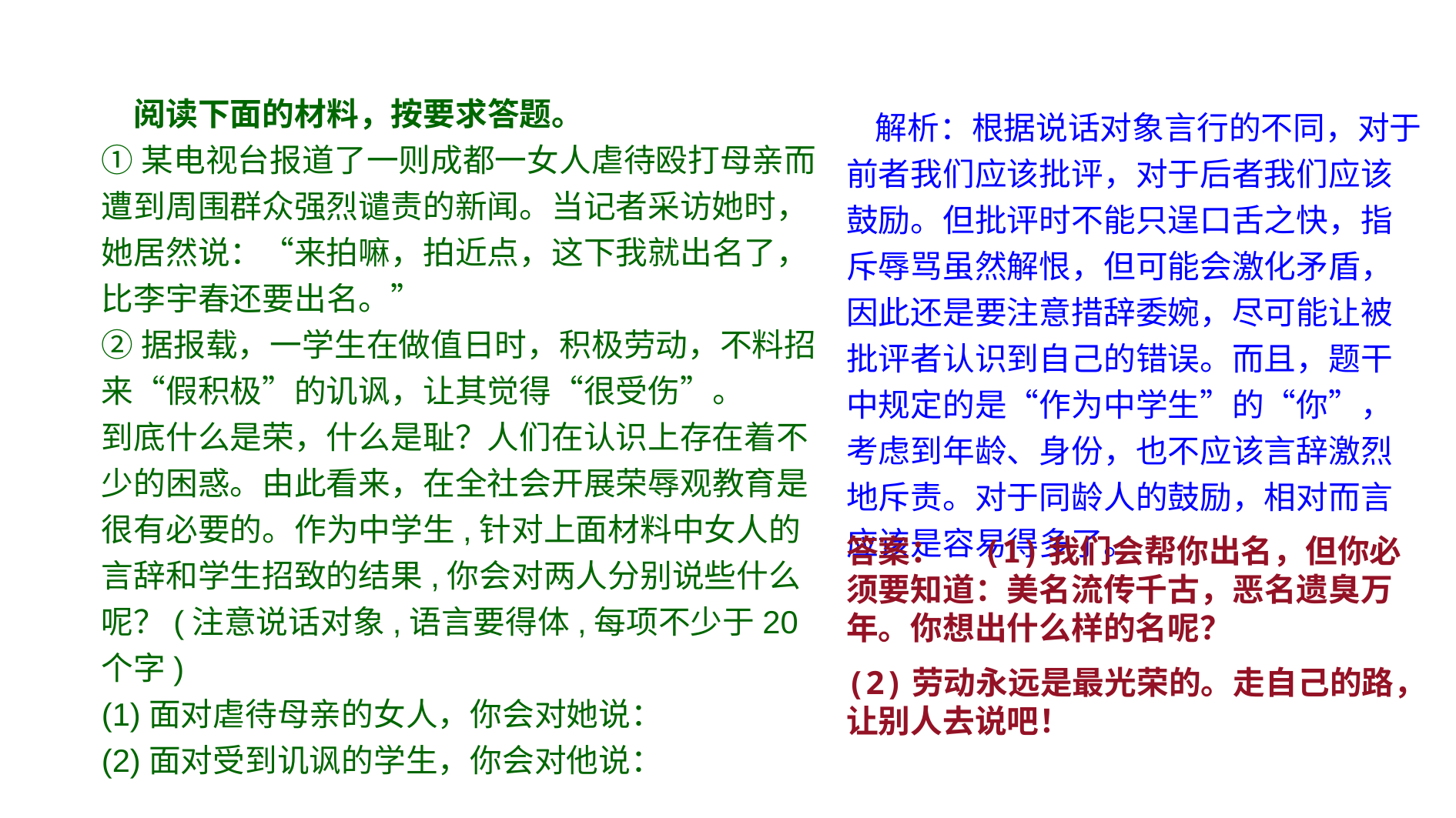

阅读下面的材料，按要求答题。
①某电视台报道了一则成都一女人虐待殴打母亲而遭到周围群众强烈谴责的新闻。当记者采访她时，她居然说：“来拍嘛，拍近点，这下我就出名了，比李宇春还要出名。”
②据报载，一学生在做值日时，积极劳动，不料招来“假积极”的讥讽，让其觉得“很受伤”。
到底什么是荣，什么是耻？人们在认识上存在着不少的困惑。由此看来，在全社会开展荣辱观教育是很有必要的。作为中学生,针对上面材料中女人的言辞和学生招致的结果,你会对两人分别说些什么呢？(注意说话对象,语言要得体,每项不少于20个字)
(1)面对虐待母亲的女人，你会对她说：
(2)面对受到讥讽的学生，你会对他说：
   解析：根据说话对象言行的不同，对于前者我们应该批评，对于后者我们应该鼓励。但批评时不能只逞口舌之快，指斥辱骂虽然解恨，但可能会激化矛盾，因此还是要注意措辞委婉，尽可能让被批评者认识到自己的错误。而且，题干中规定的是“作为中学生”的“你”，考虑到年龄、身份，也不应该言辞激烈地斥责。对于同龄人的鼓励，相对而言应该是容易得多了。

答案：　(1)我们会帮你出名，但你必须要知道：美名流传千古，恶名遗臭万年。你想出什么样的名呢？
(2)劳动永远是最光荣的。走自己的路，让别人去说吧！